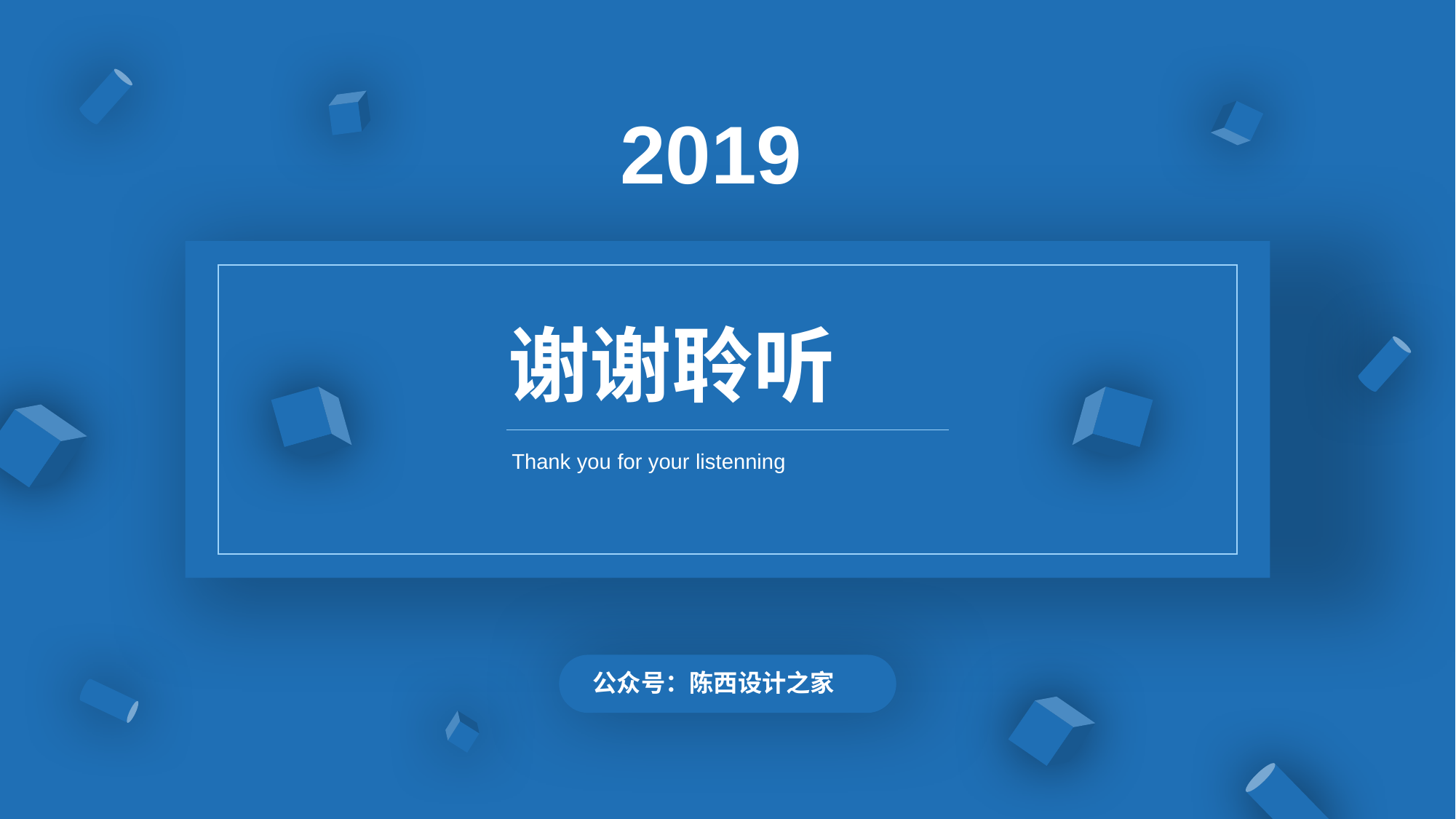

2019

谢谢聆听

Thank you for your listenning

公众号：陈西设计之家